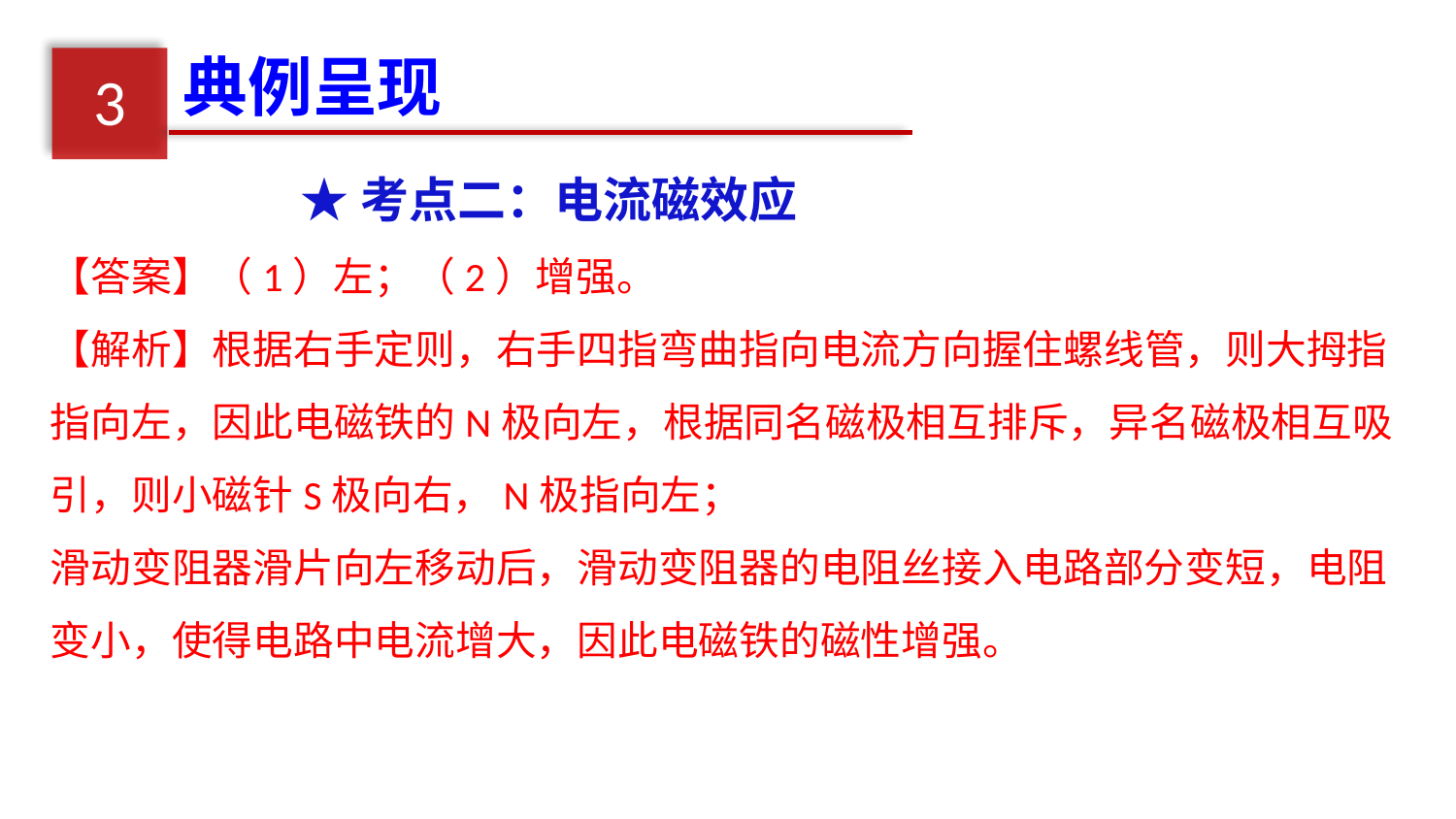

典例呈现

3
★考点二：电流磁效应
【答案】（1）左；（2）增强。
【解析】根据右手定则，右手四指弯曲指向电流方向握住螺线管，则大拇指指向左，因此电磁铁的N极向左，根据同名磁极相互排斥，异名磁极相互吸引，则小磁针S极向右，N极指向左；
滑动变阻器滑片向左移动后，滑动变阻器的电阻丝接入电路部分变短，电阻变小，使得电路中电流增大，因此电磁铁的磁性增强。